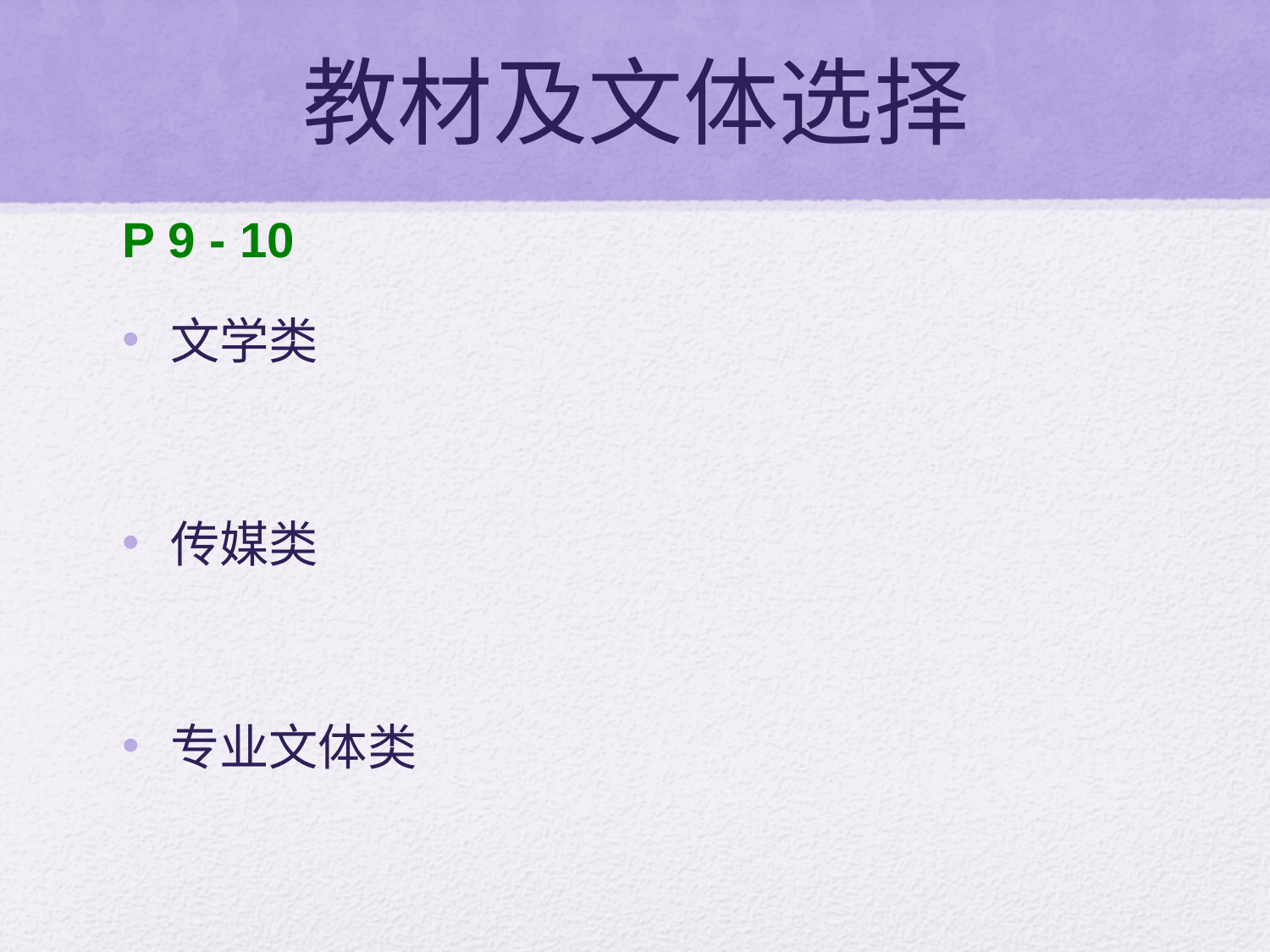

# 教材及文体选择
P 9 - 10
文学类

传媒类

专业文体类